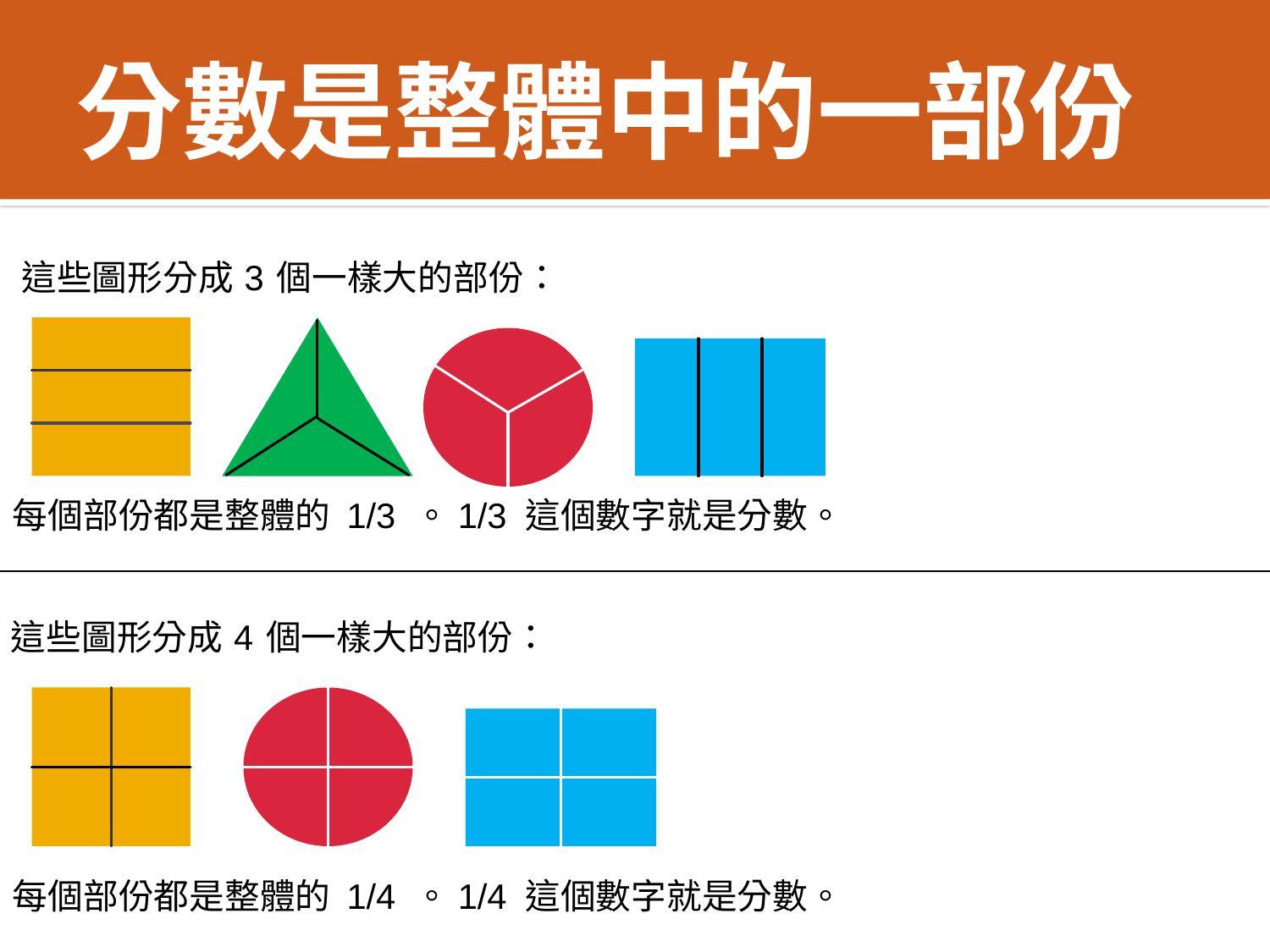

# 分數是整體中的一部份

這些圖形分成 3 個一樣大的部份：

每個部份都是整體的 1/3 。1/3 這個數字就是分數。

這些圖形分成 4 個一樣大的部份：

每個部份都是整體的 1/4 。1/4 這個數字就是分數。